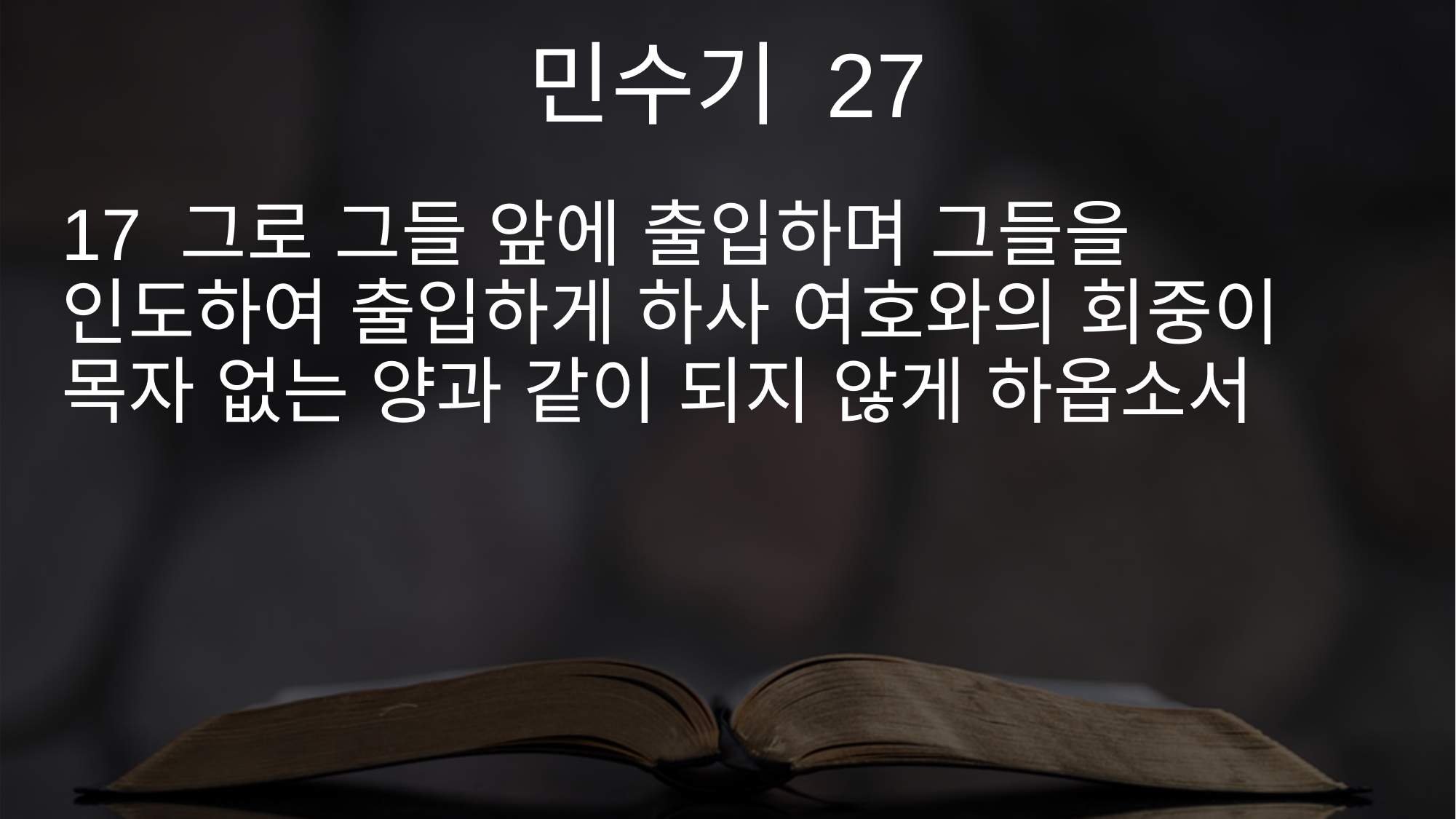

민수기 27
17 그로 그들 앞에 출입하며 그들을 인도하여 출입하게 하사 여호와의 회중이 목자 없는 양과 같이 되지 않게 하옵소서